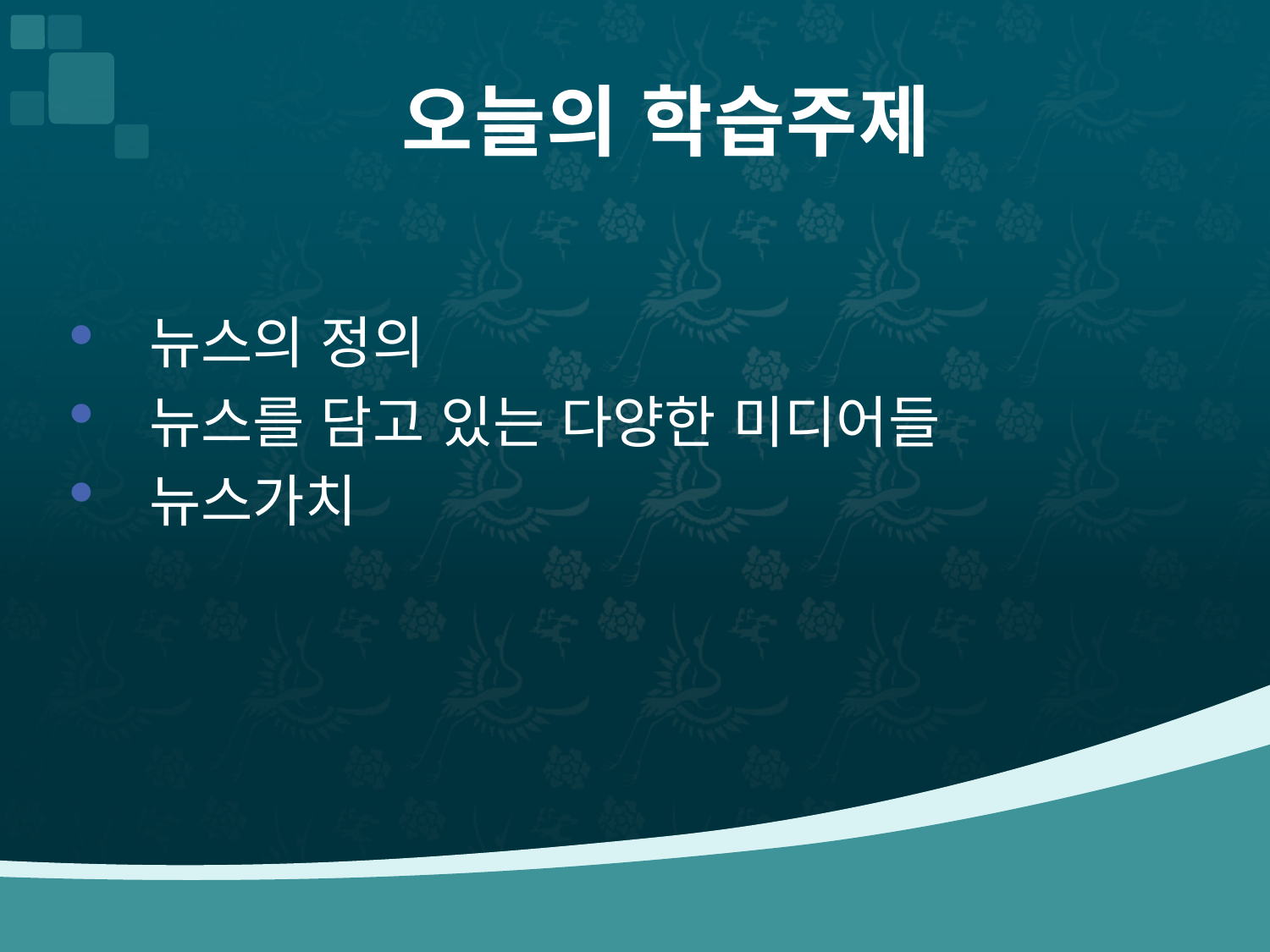

# 오늘의 학습주제

 뉴스의 정의
 뉴스를 담고 있는 다양한 미디어들
 뉴스가치